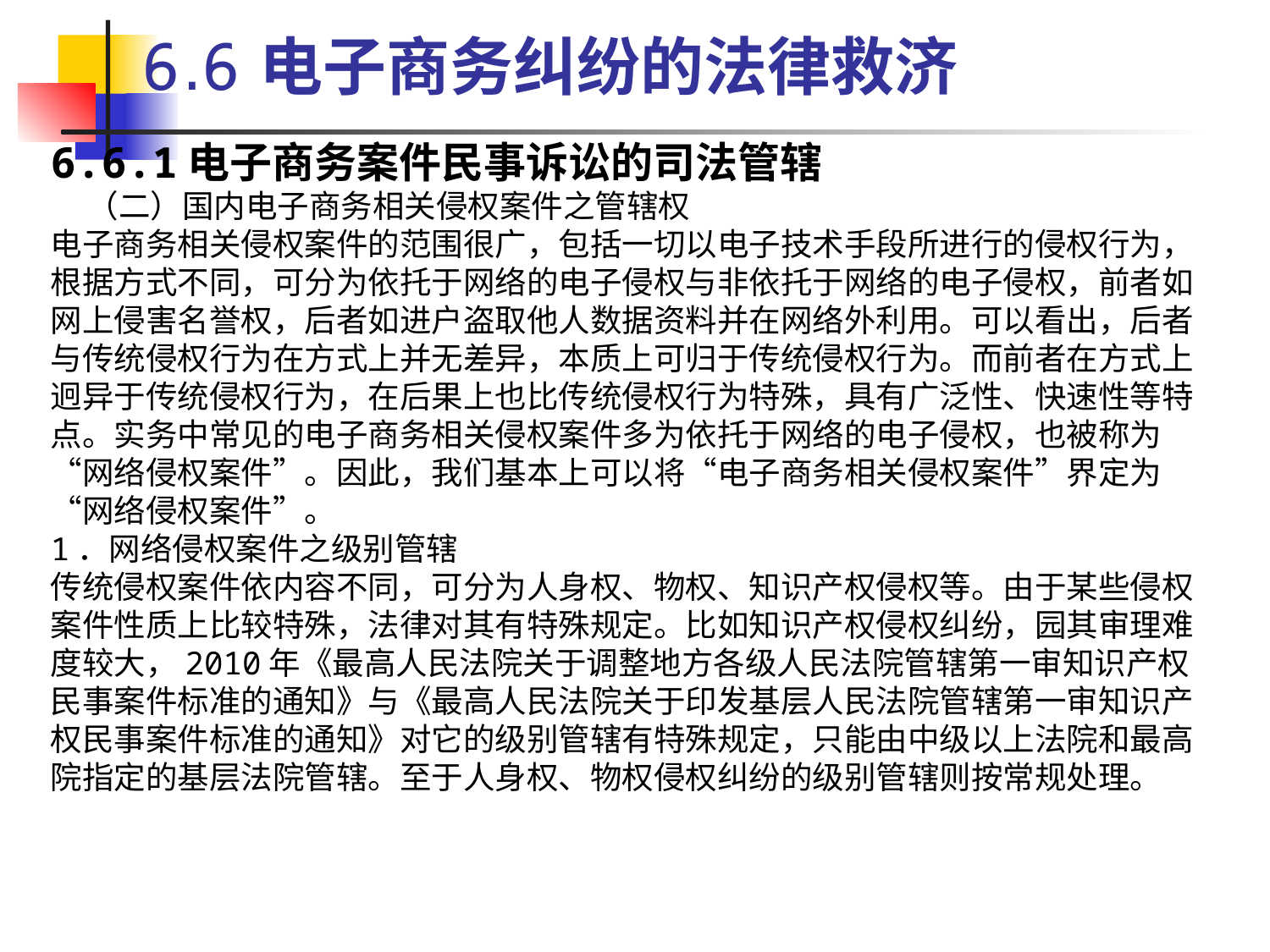

6.6电子商务纠纷的法律救济
6.6.1电子商务案件民事诉讼的司法管辖
    （二）国内电子商务相关侵权案件之管辖权
电子商务相关侵权案件的范围很广，包括一切以电子技术手段所进行的侵权行为，根据方式不同，可分为依托于网络的电子侵权与非依托于网络的电子侵权，前者如网上侵害名誉权，后者如进户盗取他人数据资料并在网络外利用。可以看出，后者与传统侵权行为在方式上并无差异，本质上可归于传统侵权行为。而前者在方式上迥异于传统侵权行为，在后果上也比传统侵权行为特殊，具有广泛性、快速性等特点。实务中常见的电子商务相关侵权案件多为依托于网络的电子侵权，也被称为“网络侵权案件”。因此，我们基本上可以将“电子商务相关侵权案件”界定为“网络侵权案件”。
1．网络侵权案件之级别管辖
传统侵权案件依内容不同，可分为人身权、物权、知识产权侵权等。由于某些侵权案件性质上比较特殊，法律对其有特殊规定。比如知识产权侵权纠纷，园其审理难度较大，2010年《最高人民法院关于调整地方各级人民法院管辖第一审知识产权民事案件标准的通知》与《最高人民法院关于印发基层人民法院管辖第一审知识产权民事案件标准的通知》对它的级别管辖有特殊规定，只能由中级以上法院和最高院指定的基层法院管辖。至于人身权、物权侵权纠纷的级别管辖则按常规处理。